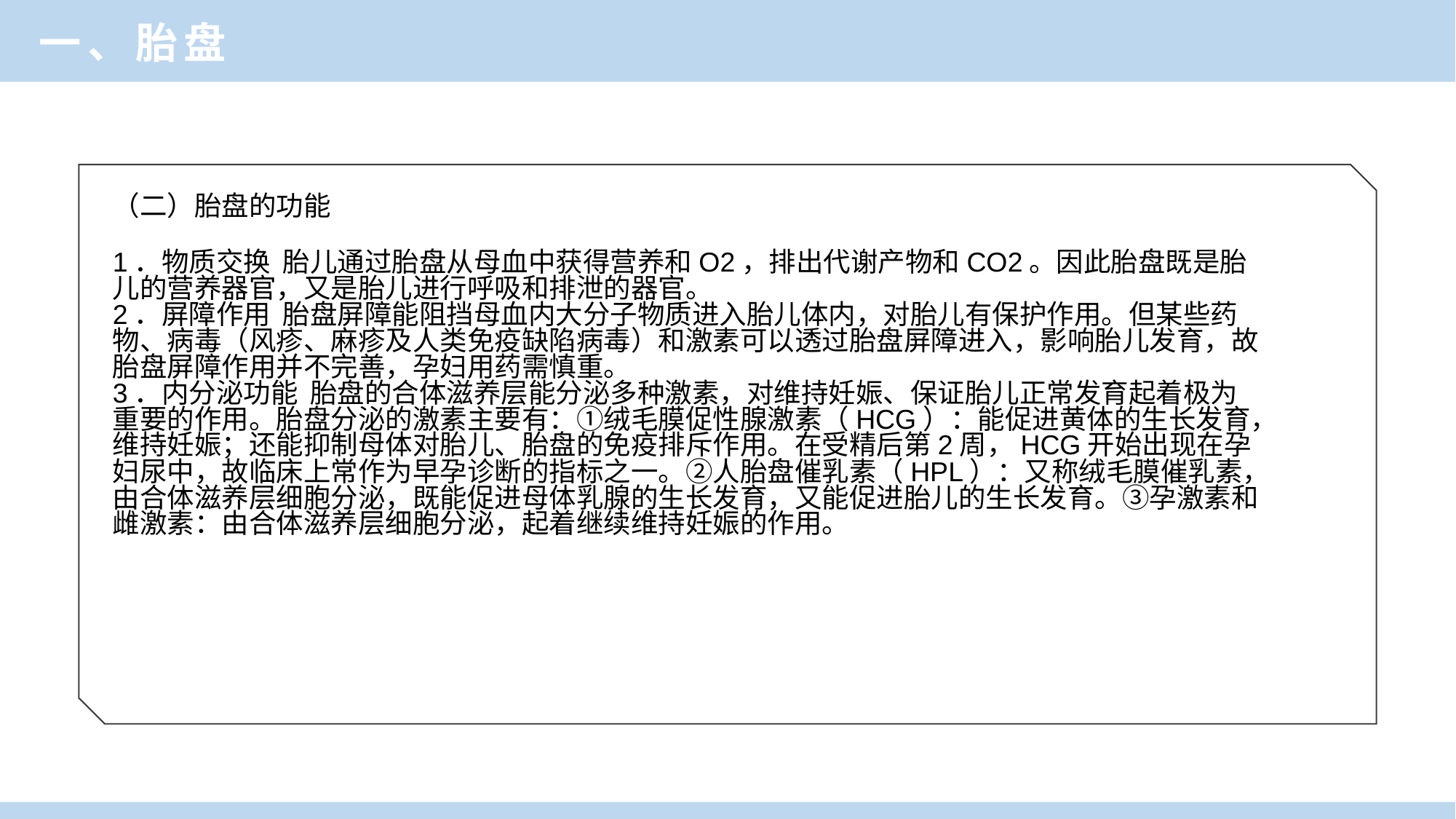

一、胎盘

（二）胎盘的功能

1．物质交换  胎儿通过胎盘从母血中获得营养和O2，排出代谢产物和CO2。因此胎盘既是胎儿的营养器官，又是胎儿进行呼吸和排泄的器官。
2．屏障作用  胎盘屏障能阻挡母血内大分子物质进入胎儿体内，对胎儿有保护作用。但某些药物、病毒（风疹、麻疹及人类免疫缺陷病毒）和激素可以透过胎盘屏障进入，影响胎儿发育，故胎盘屏障作用并不完善，孕妇用药需慎重。
3．内分泌功能  胎盘的合体滋养层能分泌多种激素，对维持妊娠、保证胎儿正常发育起着极为重要的作用。胎盘分泌的激素主要有：①绒毛膜促性腺激素（HCG）：能促进黄体的生长发育，维持妊娠；还能抑制母体对胎儿、胎盘的免疫排斥作用。在受精后第2周，HCG开始出现在孕妇尿中，故临床上常作为早孕诊断的指标之一。②人胎盘催乳素（HPL）：又称绒毛膜催乳素，由合体滋养层细胞分泌，既能促进母体乳腺的生长发育，又能促进胎儿的生长发育。③孕激素和雌激素：由合体滋养层细胞分泌，起着继续维持妊娠的作用。